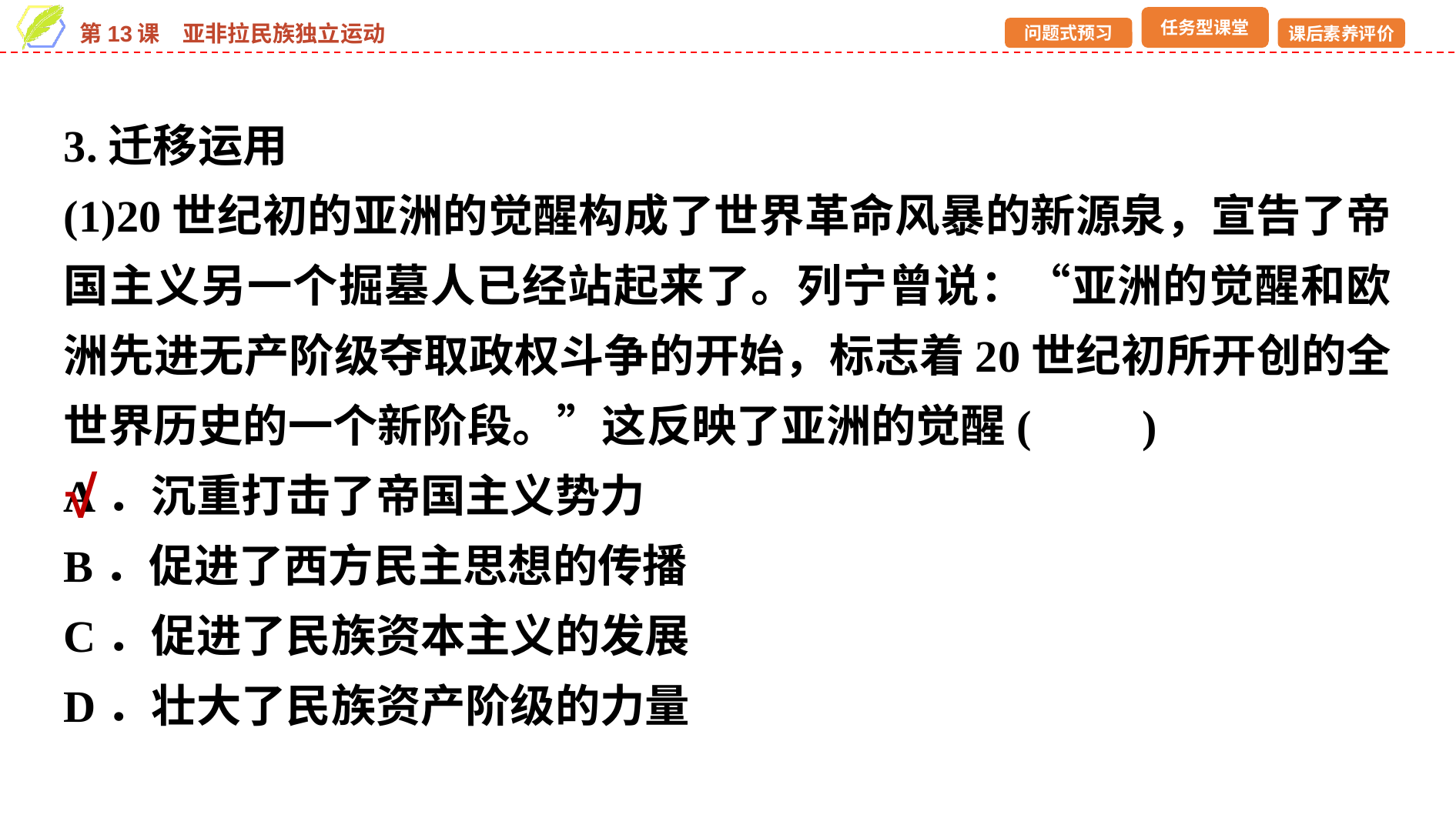

3.迁移运用
(1)20世纪初的亚洲的觉醒构成了世界革命风暴的新源泉，宣告了帝国主义另一个掘墓人已经站起来了。列宁曾说：“亚洲的觉醒和欧洲先进无产阶级夺取政权斗争的开始，标志着20世纪初所开创的全世界历史的一个新阶段。”这反映了亚洲的觉醒(　　)
A．沉重打击了帝国主义势力
B．促进了西方民主思想的传播
C．促进了民族资本主义的发展
D．壮大了民族资产阶级的力量
√